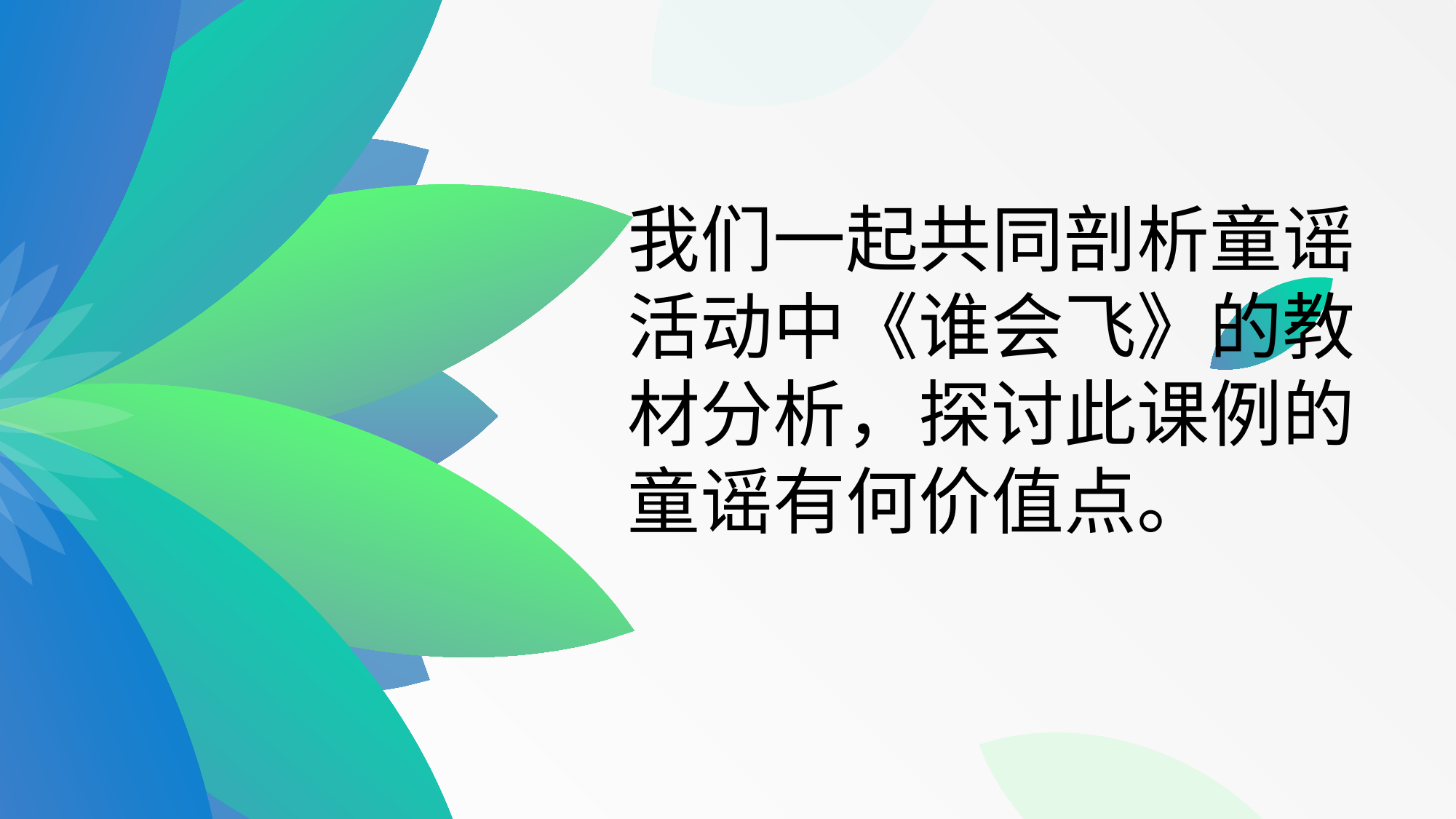

我们一起共同剖析童谣活动中《谁会飞》的教材分析，探讨此课例的童谣有何价值点。